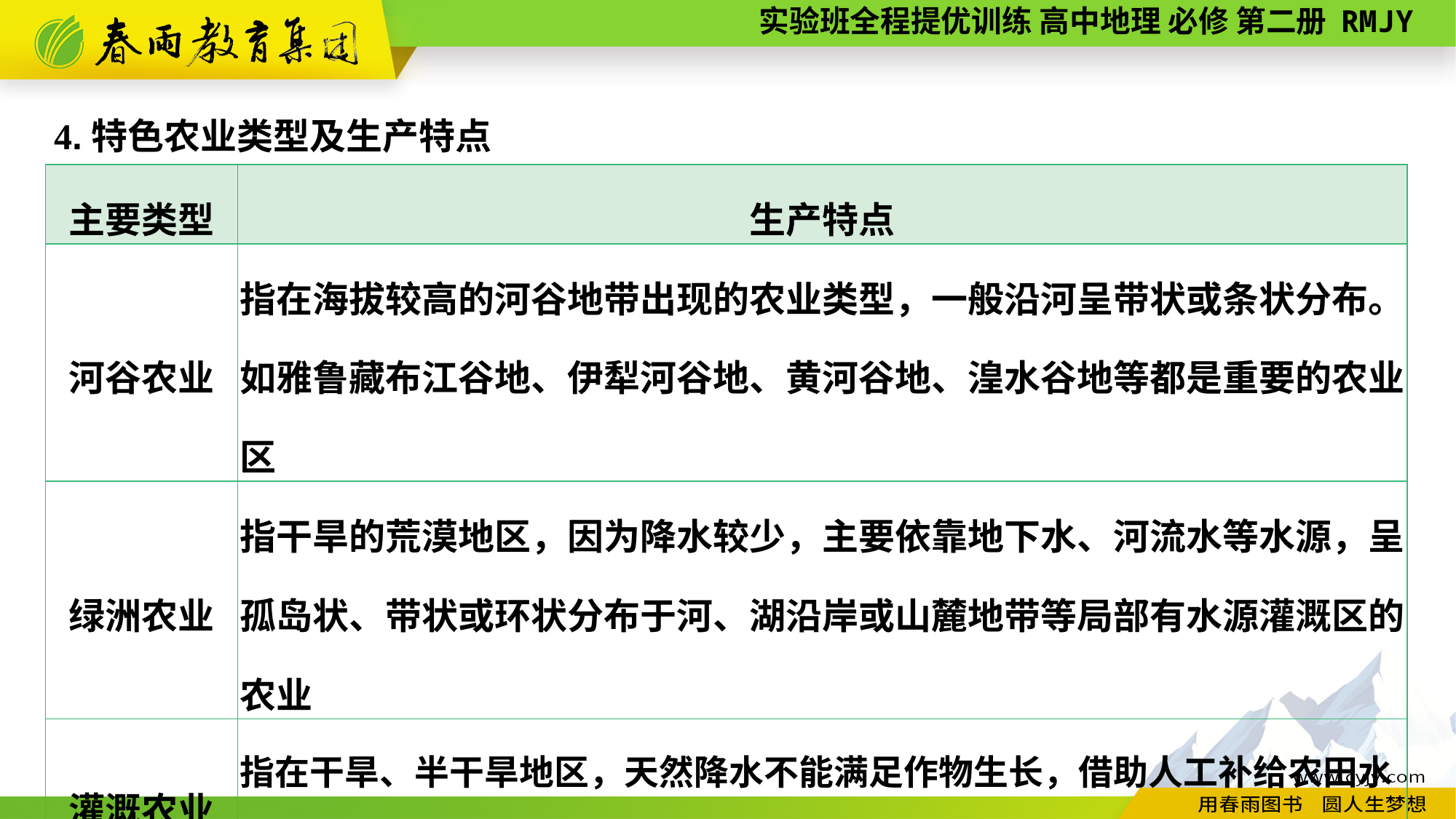

4.特色农业类型及生产特点
| 主要类型 | 生产特点 |
| --- | --- |
| 河谷农业 | 指在海拔较高的河谷地带出现的农业类型，一般沿河呈带状或条状分布。如雅鲁藏布江谷地、伊犁河谷地、黄河谷地、湟水谷地等都是重要的农业区 |
| 绿洲农业 | 指干旱的荒漠地区，因为降水较少，主要依靠地下水、河流水等水源，呈孤岛状、带状或环状分布于河、湖沿岸或山麓地带等局部有水源灌溉区的农业 |
| 灌溉农业 | 指在干旱、半干旱地区，天然降水不能满足作物生长，借助人工补给农田水分，主要补给来源是地下水、河湖水、高山冰雪融水，多以片状分布 |